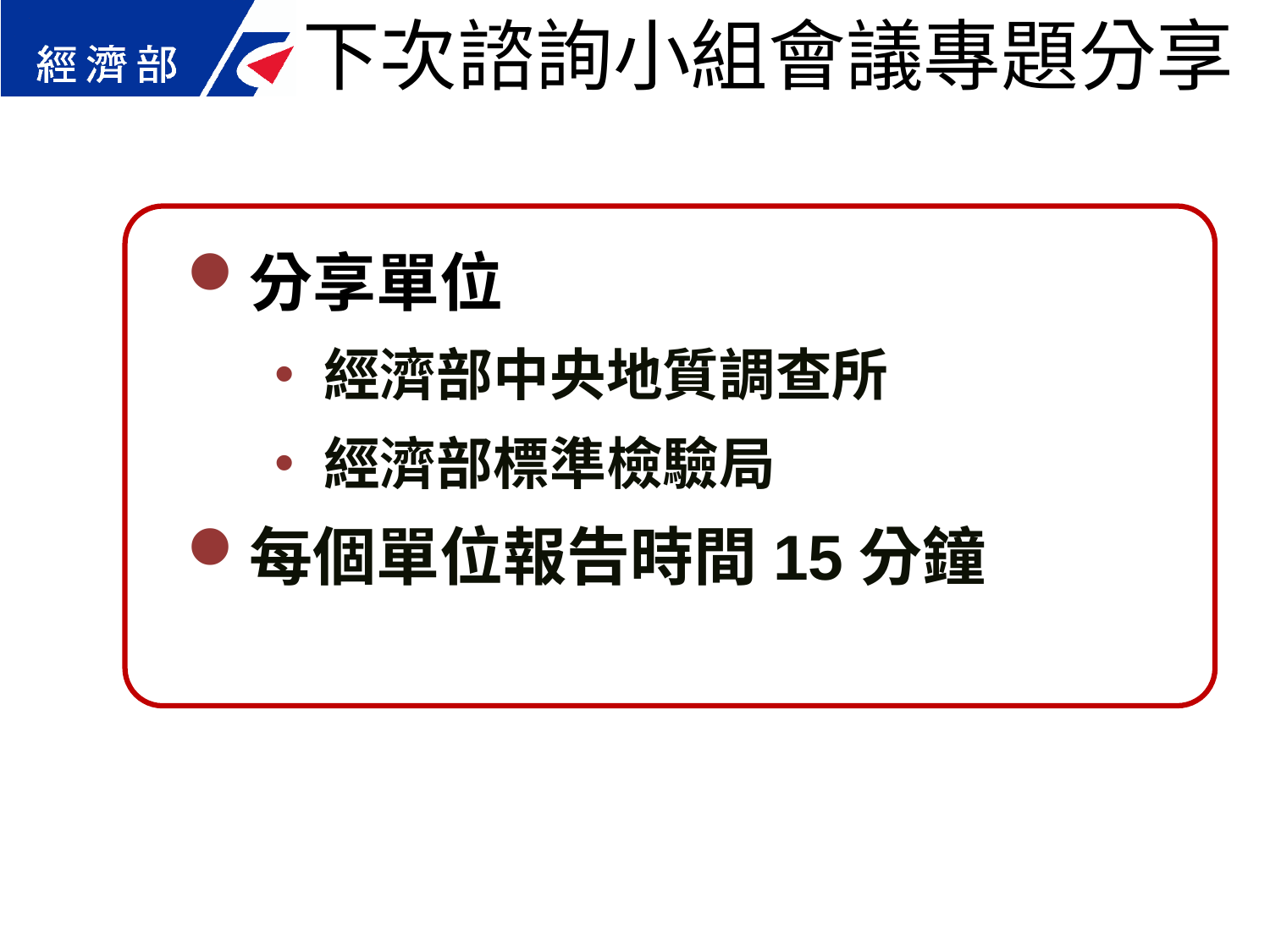

下次諮詢小組會議專題分享
分享單位
經濟部中央地質調查所
經濟部標準檢驗局
每個單位報告時間15分鐘